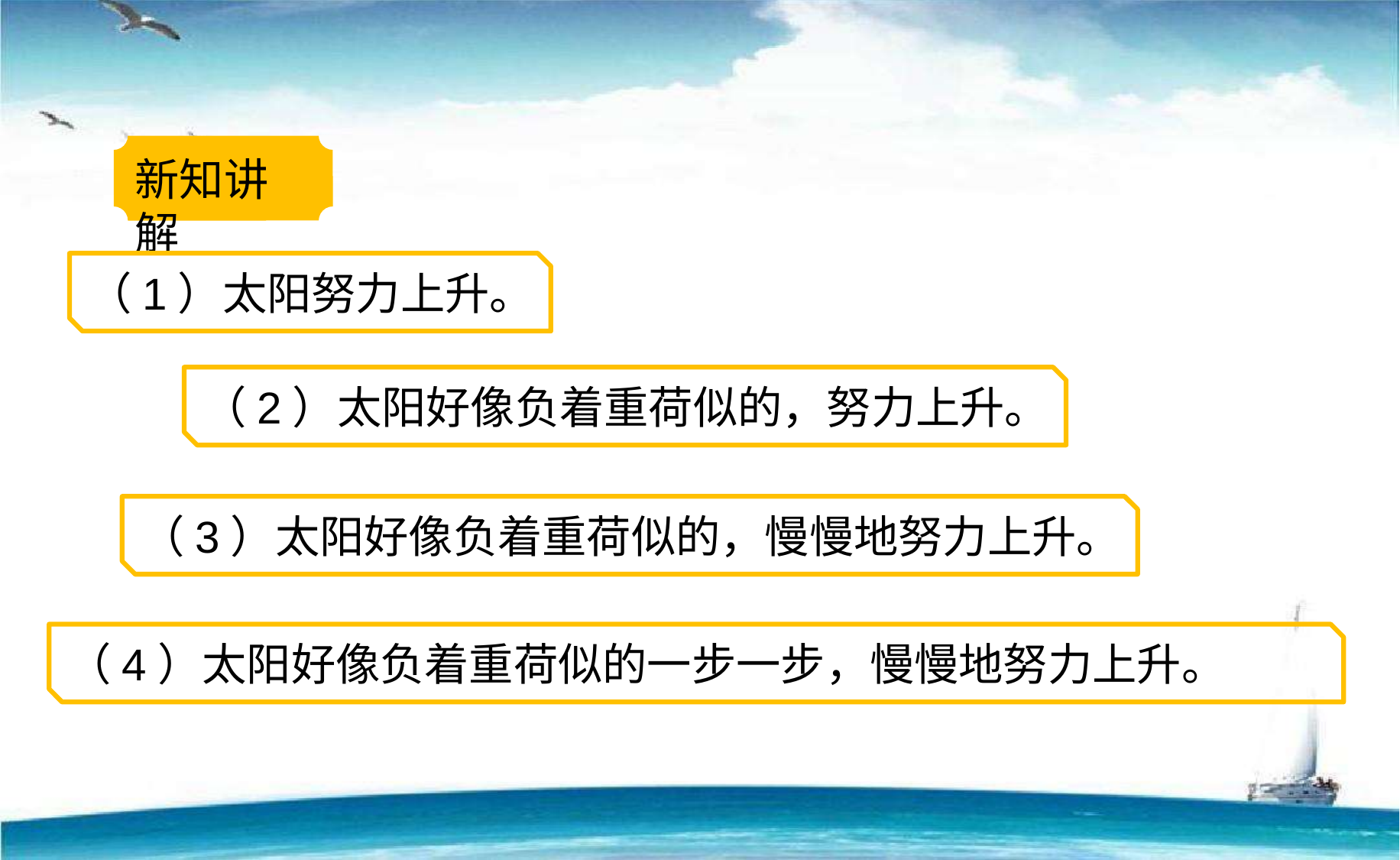

新知讲解
（1）太阳努力上升。
（2）太阳好像负着重荷似的，努力上升。
（3）太阳好像负着重荷似的，慢慢地努力上升。
（4）太阳好像负着重荷似的一步一步，慢慢地努力上升。